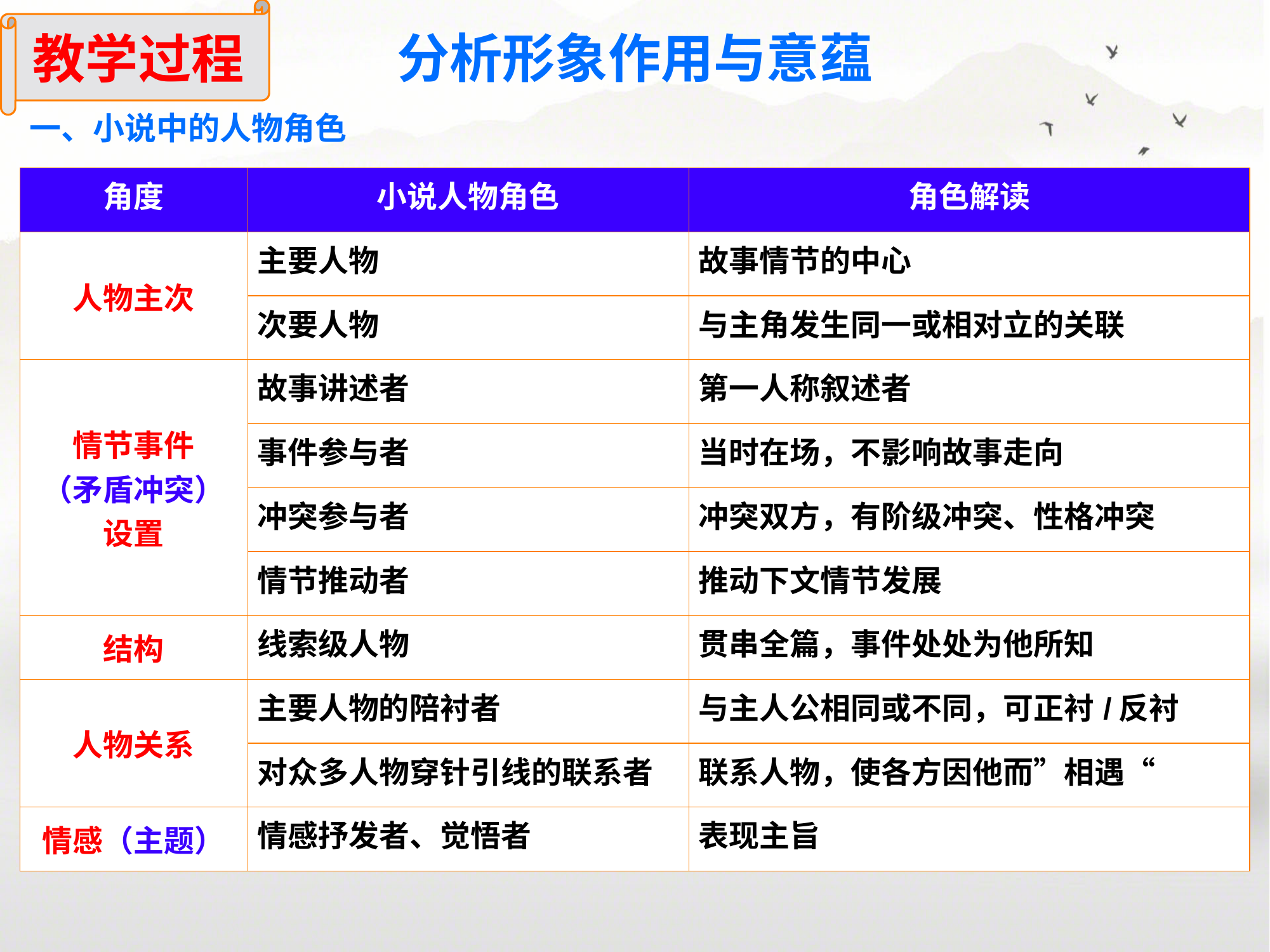

教学过程
分析形象作用与意蕴
一、小说中的人物角色
| 角度 | 小说人物角色 | 角色解读 |
| --- | --- | --- |
| 人物主次 | 主要人物 | 故事情节的中心 |
|  | 次要人物 | 与主角发生同一或相对立的关联 |
| 情节事件 （矛盾冲突） 设置 | 故事讲述者 | 第一人称叙述者 |
|  | 事件参与者 | 当时在场，不影响故事走向 |
|  | 冲突参与者 | 冲突双方，有阶级冲突、性格冲突 |
|  | 情节推动者 | 推动下文情节发展 |
| 结构 | 线索级人物 | 贯串全篇，事件处处为他所知 |
| 人物关系 | 主要人物的陪衬者 | 与主人公相同或不同，可正衬/反衬 |
|  | 对众多人物穿针引线的联系者 | 联系人物，使各方因他而”相遇“ |
| 情感（主题） | 情感抒发者、觉悟者 | 表现主旨 |